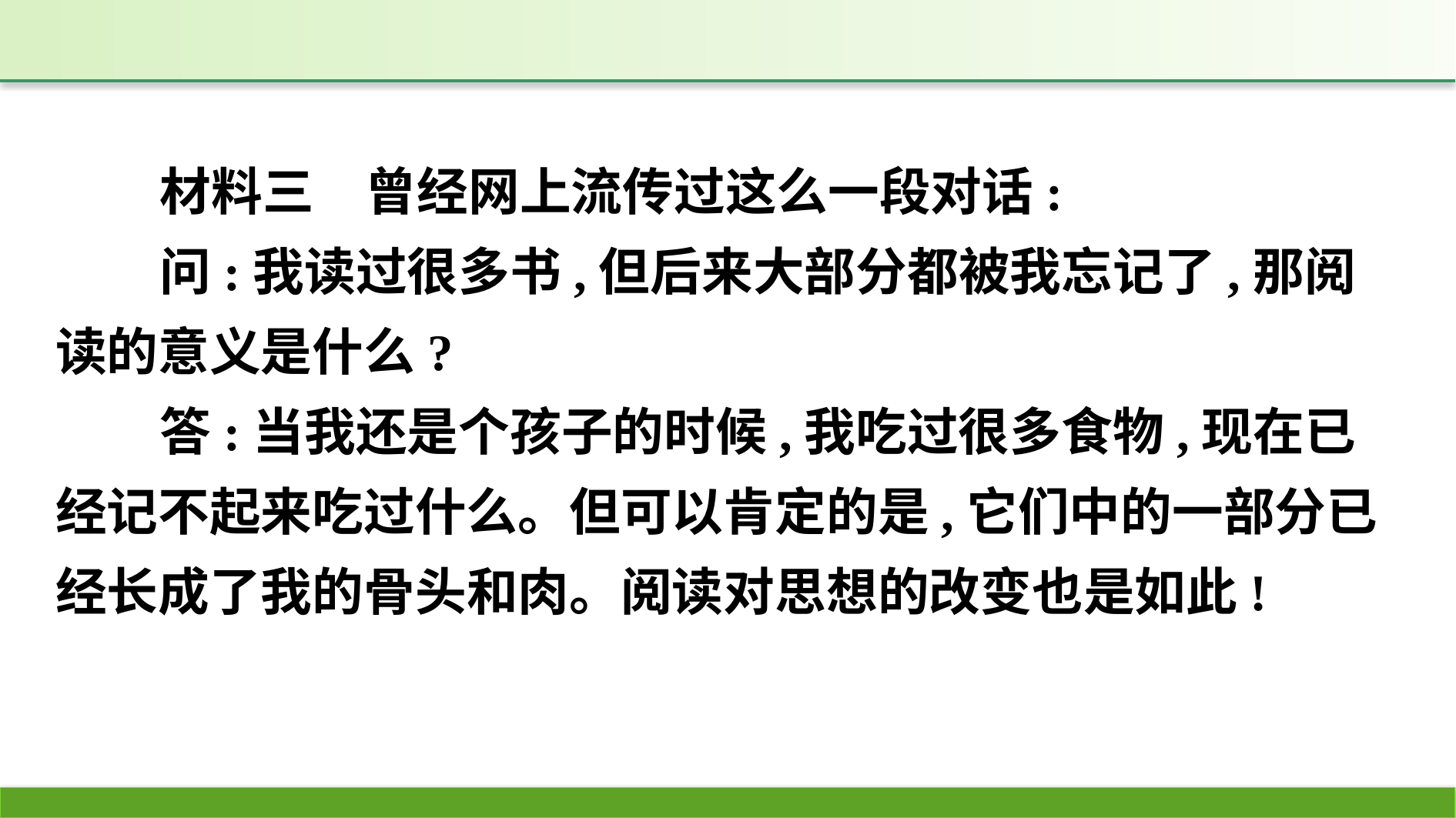

材料三　曾经网上流传过这么一段对话:
问:我读过很多书,但后来大部分都被我忘记了,那阅读的意义是什么?
答:当我还是个孩子的时候,我吃过很多食物,现在已经记不起来吃过什么。但可以肯定的是,它们中的一部分已经长成了我的骨头和肉。阅读对思想的改变也是如此!